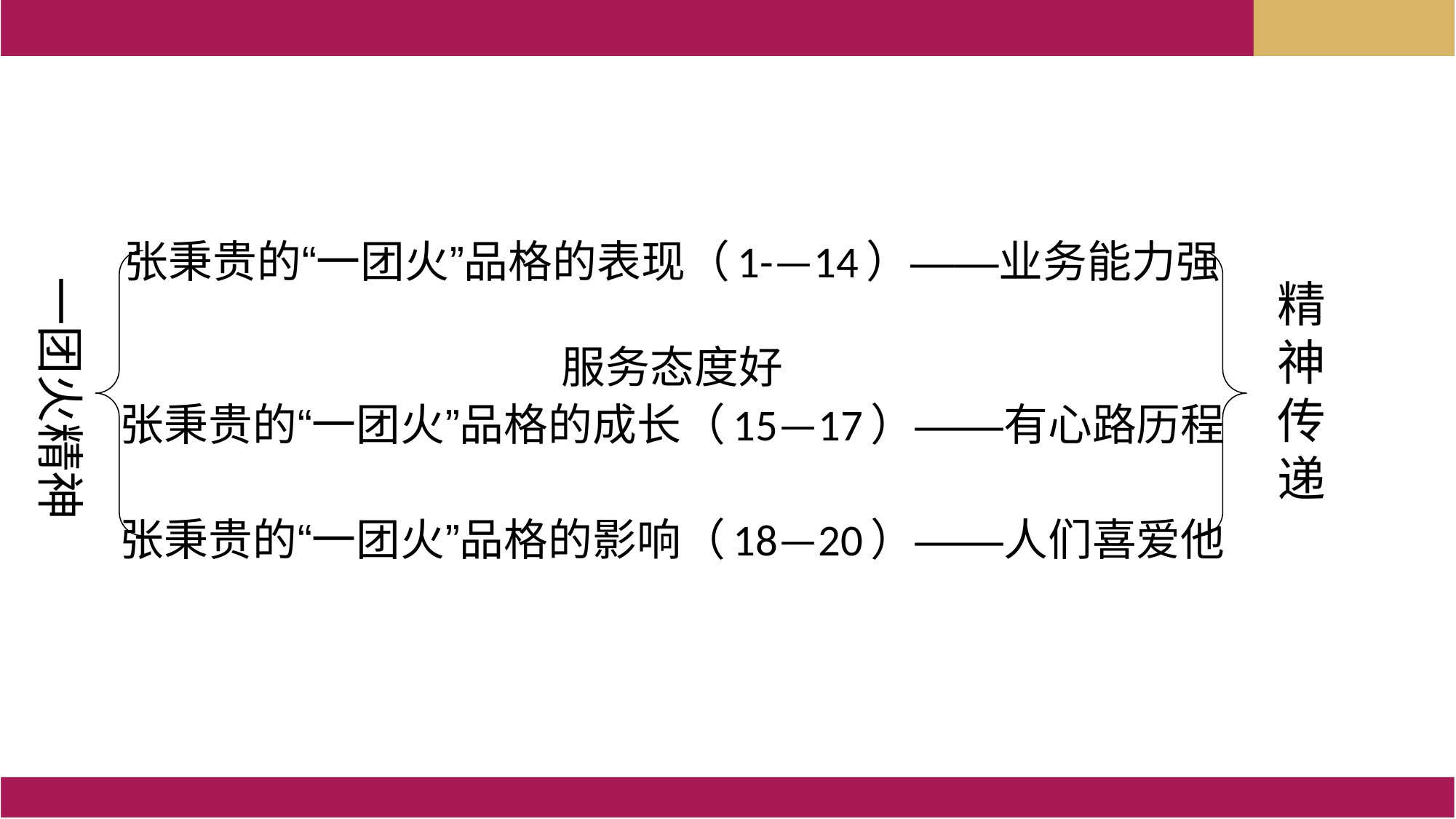

张秉贵的“一团火”品格的表现（1-—14）——业务能力强
                                                                                           服务态度好
张秉贵的“一团火”品格的成长（15—17）——有心路历程

张秉贵的“一团火”品格的影响（18—20）——人们喜爱他

一团火精神

精
神
传
递